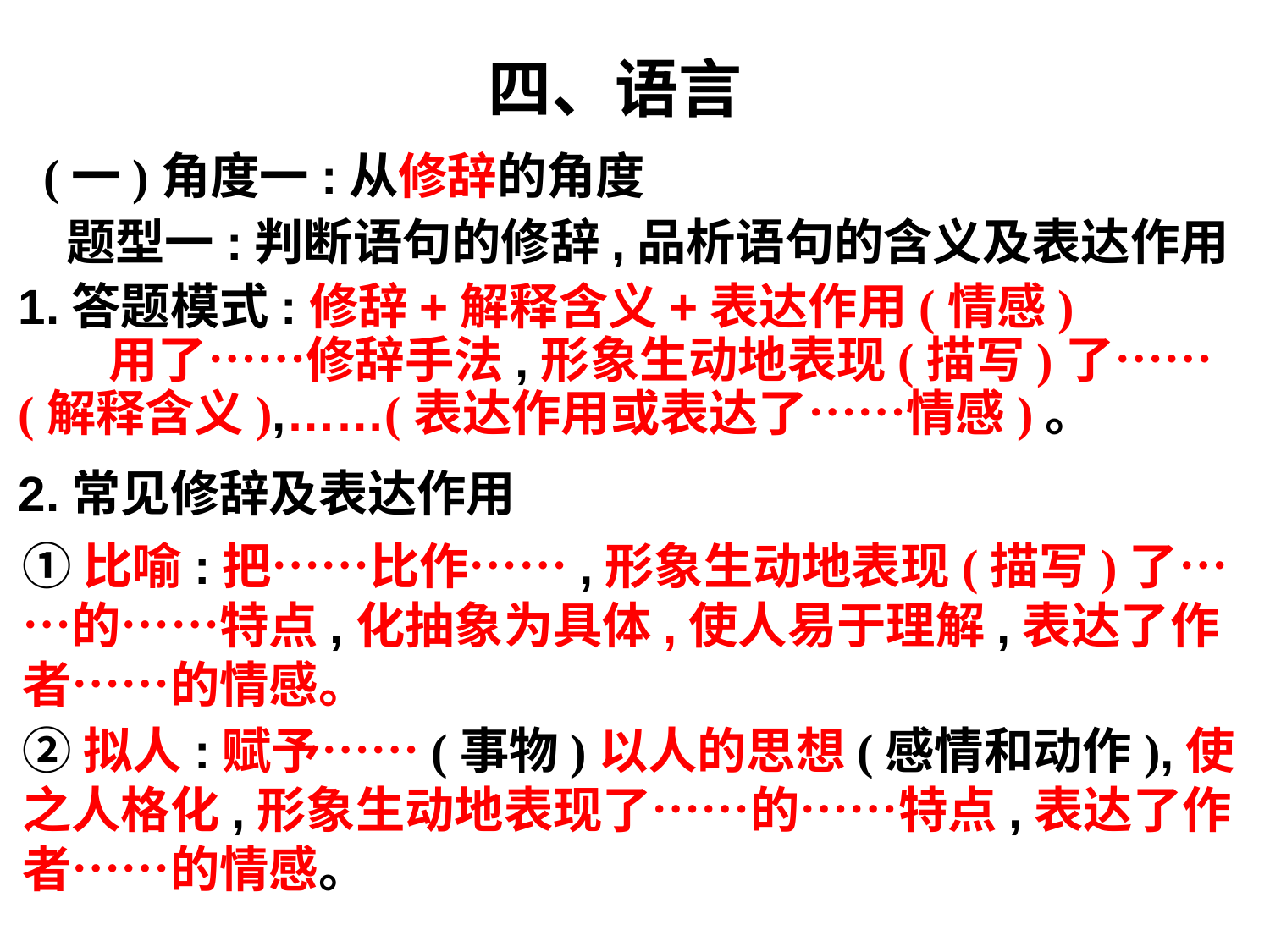

# 四、语言
(一)角度一:从修辞的角度

题型一:判断语句的修辞,品析语句的含义及表达作用

1.答题模式:修辞+解释含义+表达作用(情感)
       用了……修辞手法,形象生动地表现(描写)了……(解释含义),……(表达作用或表达了……情感)。
2.常见修辞及表达作用
①比喻:把……比作……,形象生动地表现(描写)了……的……特点,化抽象为具体,使人易于理解,表达了作者……的情感。
②拟人:赋予……(事物)以人的思想(感情和动作),使之人格化,形象生动地表现了……的……特点,表达了作者……的情感。